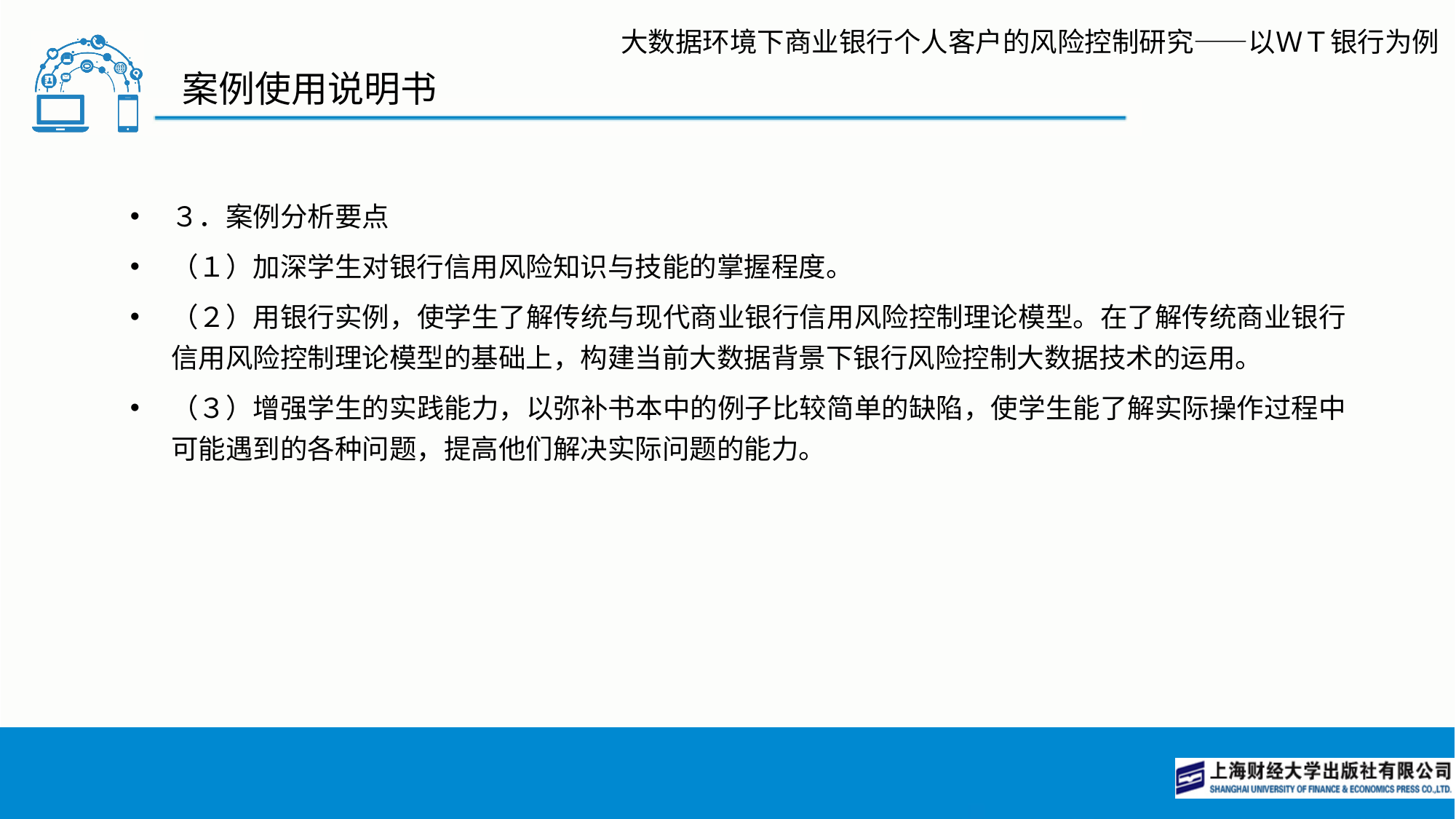

大数据环境下商业银行个人客户的风险控制研究——以ＷＴ银行为例

# 案例使用说明书
３．案例分析要点
（１）加深学生对银行信用风险知识与技能的掌握程度。
（２）用银行实例，使学生了解传统与现代商业银行信用风险控制理论模型。在了解传统商业银行信用风险控制理论模型的基础上，构建当前大数据背景下银行风险控制大数据技术的运用。
（３）增强学生的实践能力，以弥补书本中的例子比较简单的缺陷，使学生能了解实际操作过程中可能遇到的各种问题，提高他们解决实际问题的能力。